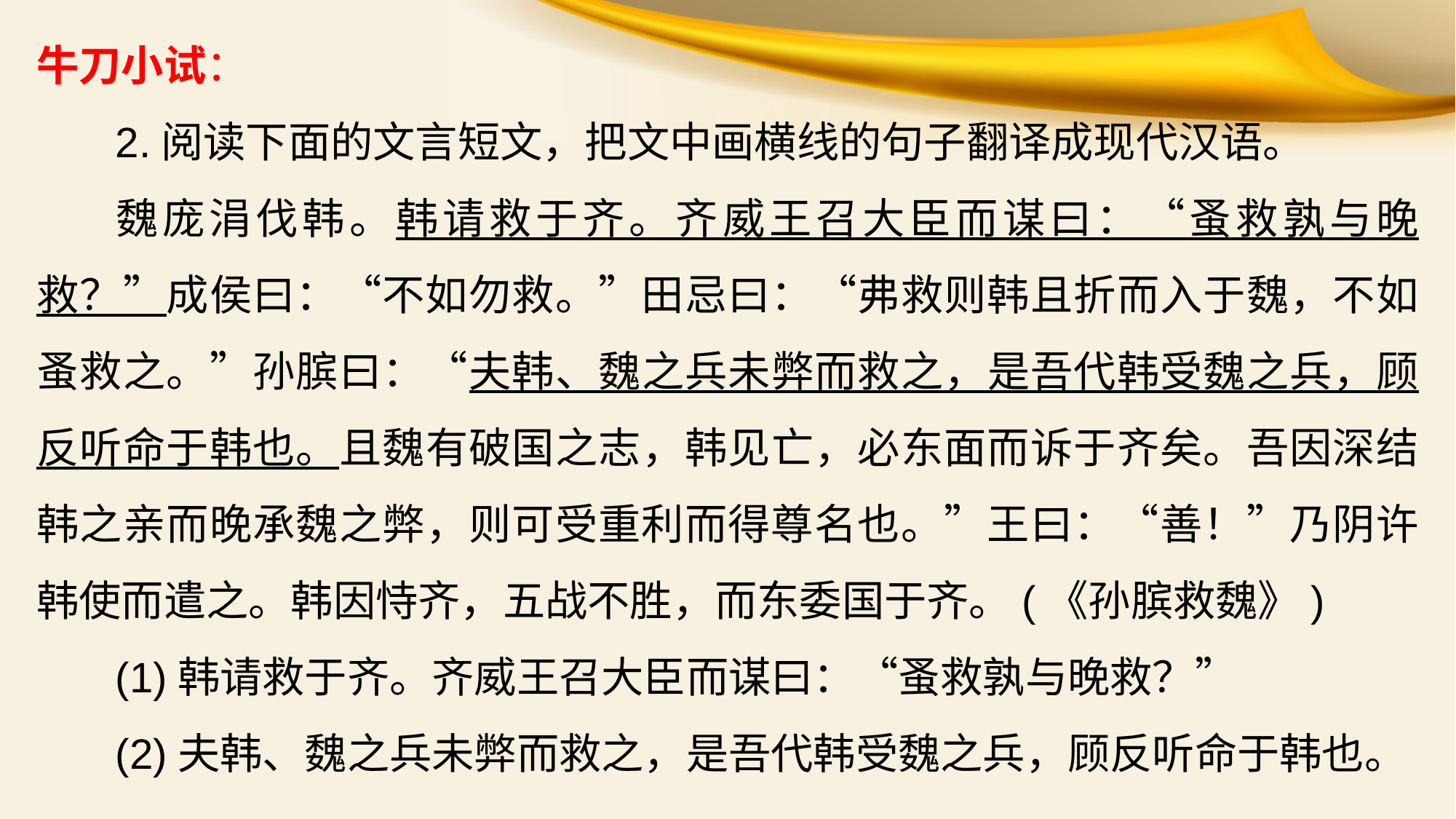

牛刀小试：
2.阅读下面的文言短文，把文中画横线的句子翻译成现代汉语。
魏庞涓伐韩。韩请救于齐。齐威王召大臣而谋曰：“蚤救孰与晚救？”成侯曰：“不如勿救。”田忌曰：“弗救则韩且折而入于魏，不如蚤救之。”孙膑曰：“夫韩、魏之兵未弊而救之，是吾代韩受魏之兵，顾反听命于韩也。且魏有破国之志，韩见亡，必东面而诉于齐矣。吾因深结韩之亲而晚承魏之弊，则可受重利而得尊名也。”王曰：“善！”乃阴许韩使而遣之。韩因恃齐，五战不胜，而东委国于齐。(《孙膑救魏》)
(1)韩请救于齐。齐威王召大臣而谋曰：“蚤救孰与晚救？”
(2)夫韩、魏之兵未弊而救之，是吾代韩受魏之兵，顾反听命于韩也。